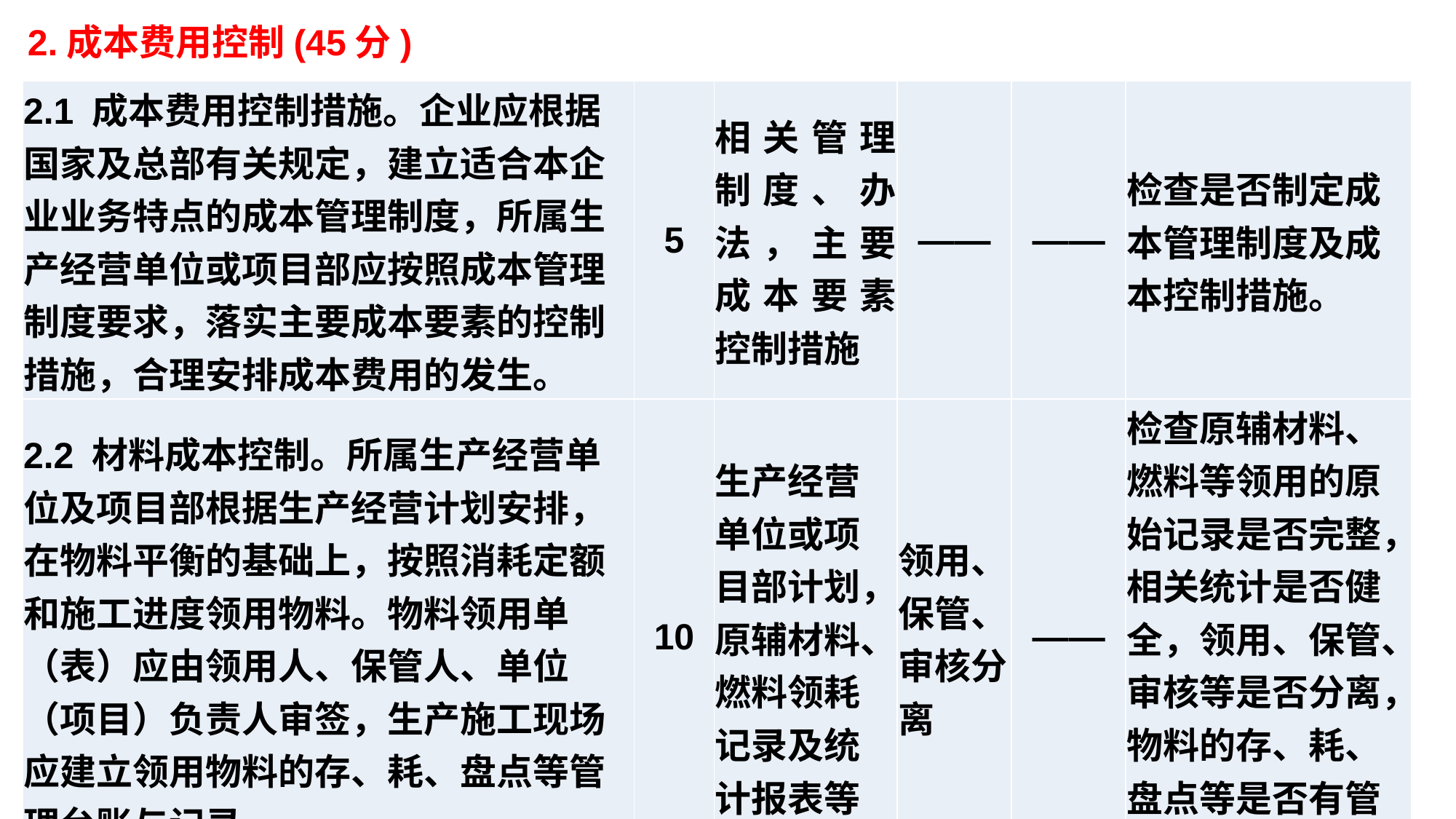

2.成本费用控制(45分)
| 2.1 成本费用控制措施。企业应根据国家及总部有关规定，建立适合本企业业务特点的成本管理制度，所属生产经营单位或项目部应按照成本管理制度要求，落实主要成本要素的控制措施，合理安排成本费用的发生。 | 5 | 相关管理制度、办法，主要成本要素控制措施 | —— | —— | 检查是否制定成本管理制度及成本控制措施。 |
| --- | --- | --- | --- | --- | --- |
| 2.2 材料成本控制。所属生产经营单位及项目部根据生产经营计划安排，在物料平衡的基础上，按照消耗定额和施工进度领用物料。物料领用单（表）应由领用人、保管人、单位（项目）负责人审签，生产施工现场应建立领用物料的存、耗、盘点等管理台账与记录。 | 10 | 生产经营单位或项目部计划，原辅材料、燃料领耗记录及统计报表等 | 领用、保管、审核分离 | —— | 检查原辅材料、燃料等领用的原始记录是否完整，相关统计是否健全，领用、保管、审核等是否分离，物料的存、耗、盘点等是否有管理台账与记录。 |